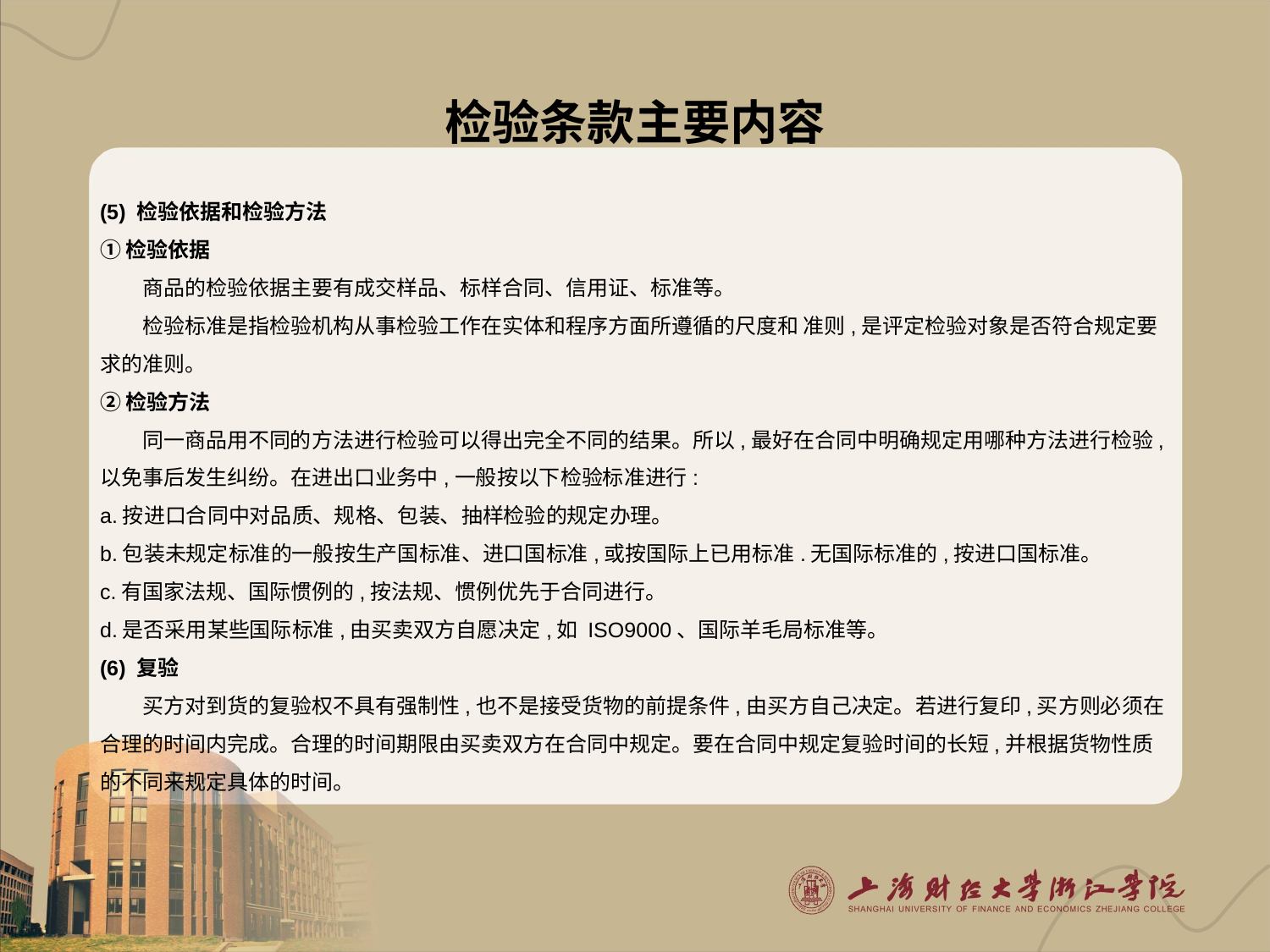

# 检验条款主要内容
(5) 检验依据和检验方法
①检验依据
商品的检验依据主要有成交样品、标样合同、信用证、标准等。
检验标准是指检验机构从事检验工作在实体和程序方面所遵循的尺度和 准则,是评定检验对象是否符合规定要求的准则。
②检验方法
同一商品用不同的方法进行检验可以得出完全不同的结果。所以,最好在合同中明确规定用哪种方法进行检验,以免事后发生纠纷。在进出口业务中,一般按以下检验标准进行:
a.按进口合同中对品质、规格、包装、抽样检验的规定办理。
b.包装未规定标准的一般按生产国标准、进口国标准,或按国际上已用标准.无国际标准的,按进口国标准。
c.有国家法规、国际惯例的,按法规、惯例优先于合同进行。
d.是否采用某些国际标准,由买卖双方自愿决定,如 ISO9000、国际羊毛局标准等。
(6) 复验
买方对到货的复验权不具有强制性,也不是接受货物的前提条件,由买方自己决定。若进行复印,买方则必须在合理的时间内完成。合理的时间期限由买卖双方在合同中规定。要在合同中规定复验时间的长短,并根据货物性质的不同来规定具体的时间。